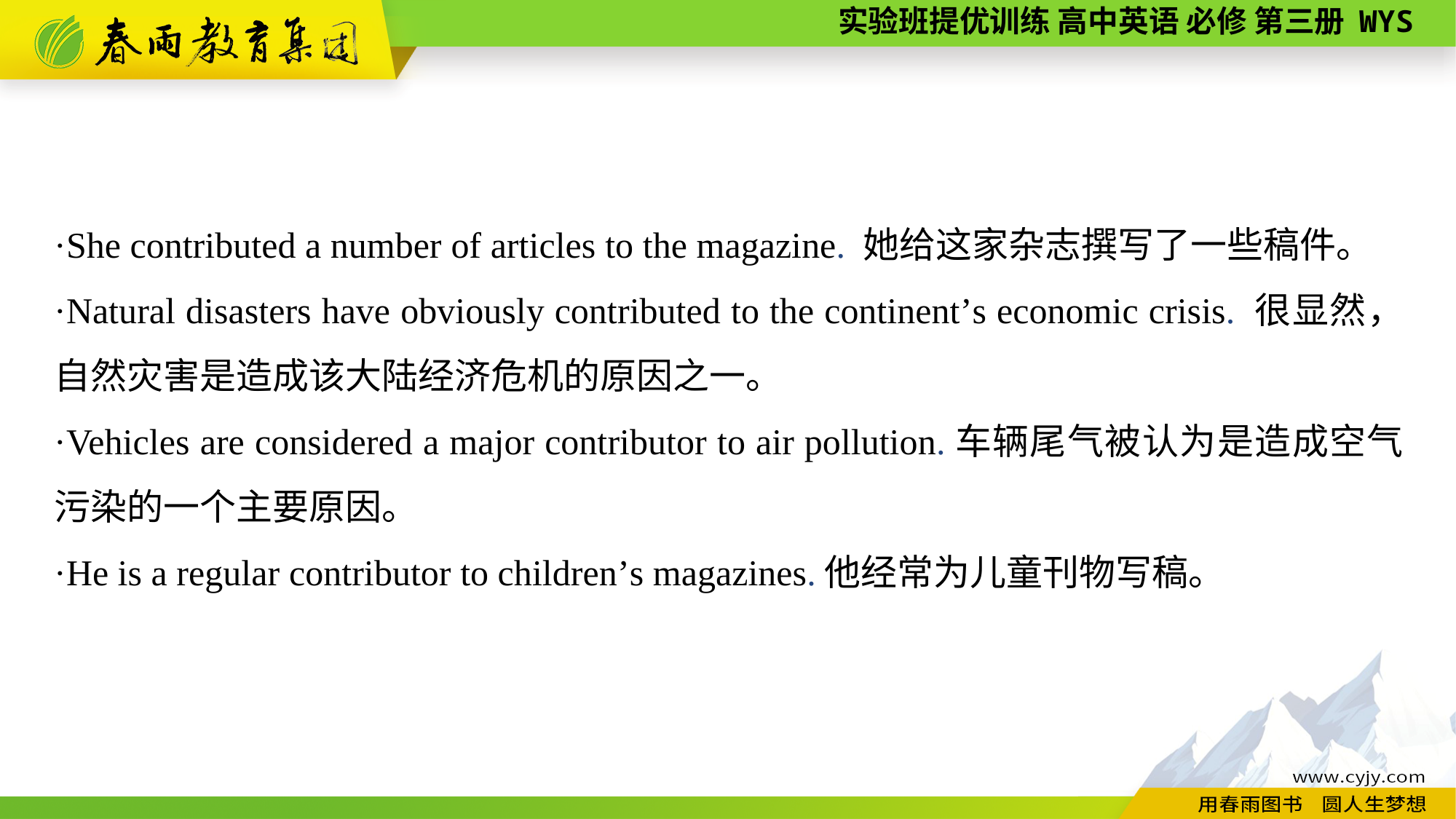

·She contributed a number of articles to the magazine. 她给这家杂志撰写了一些稿件。
·Natural disasters have obviously contributed to the continent’s economic crisis. 很显然，自然灾害是造成该大陆经济危机的原因之一。
·Vehicles are considered a major contributor to air pollution.车辆尾气被认为是造成空气污染的一个主要原因。
·He is a regular contributor to children’s magazines.他经常为儿童刊物写稿。